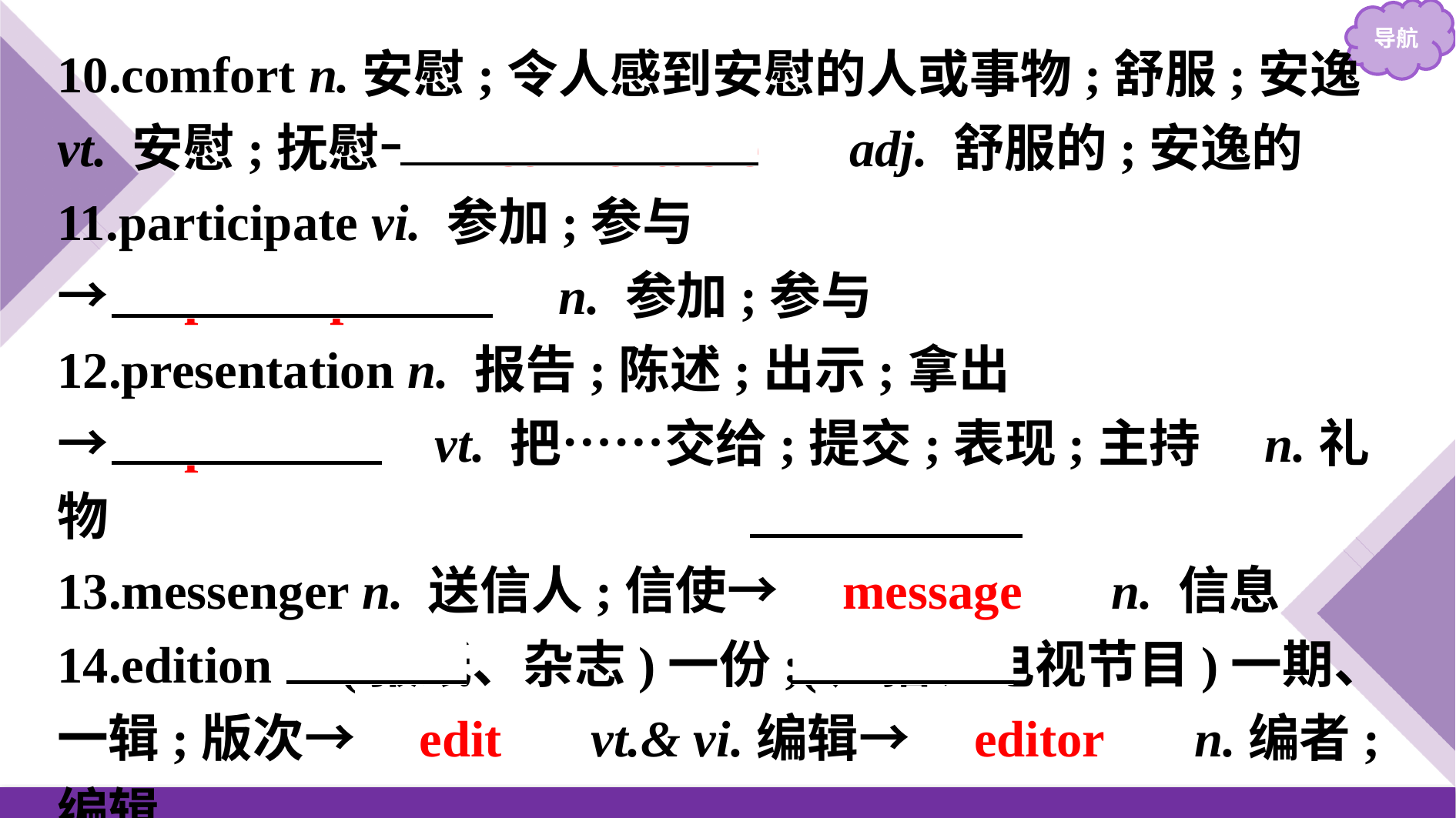

10.comfort n.安慰;令人感到安慰的人或事物;舒服;安逸
vt. 安慰;抚慰→　comfortable　 adj. 舒服的;安逸的
11.participate vi. 参加;参与
→　participation　 n. 参加;参与
12.presentation n. 报告;陈述;出示;拿出
→　present　 vt. 把……交给;提交;表现;主持　n.礼物
13.messenger n. 送信人;信使→　message　 n. 信息
14.edition n. (报纸、杂志)一份;(广播、电视节目)一期、一辑;版次→　edit　 vt.& vi.编辑→　editor　 n.编者;编辑